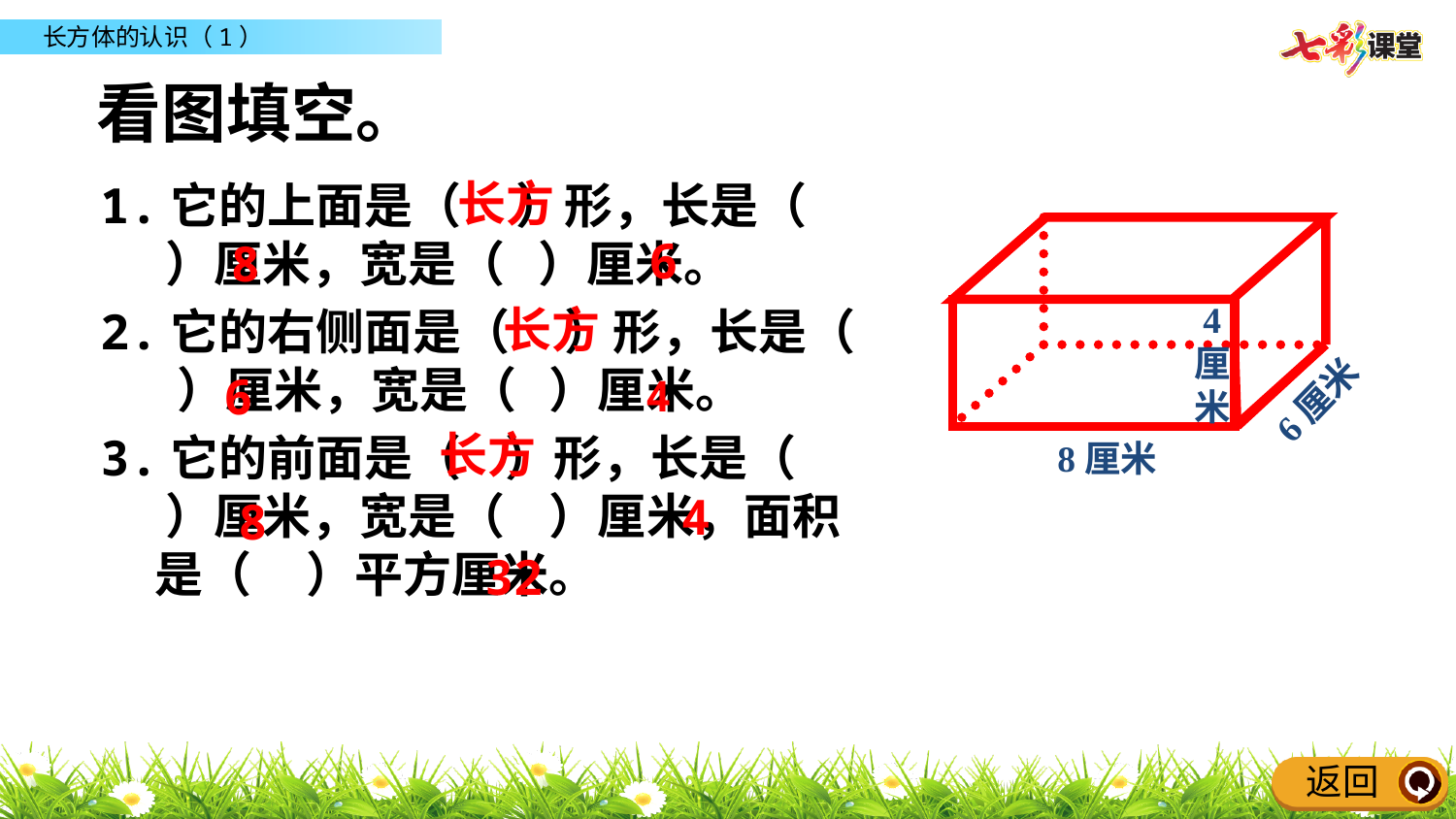

# 看图填空。
长方
1.它的上面是（     ）形，长是（   ）厘米，宽是（   ）厘米。
2.它的右侧面是（     ）形，长是（   ）厘米，宽是（   ）厘米。
3.它的前面是（    ）形，长是（    ）厘米，宽是（    ）厘米，面积是（     ）平方厘米。
8
6

长方

4
厘
米

6厘米
6
4
长方
8厘米
4
8
32